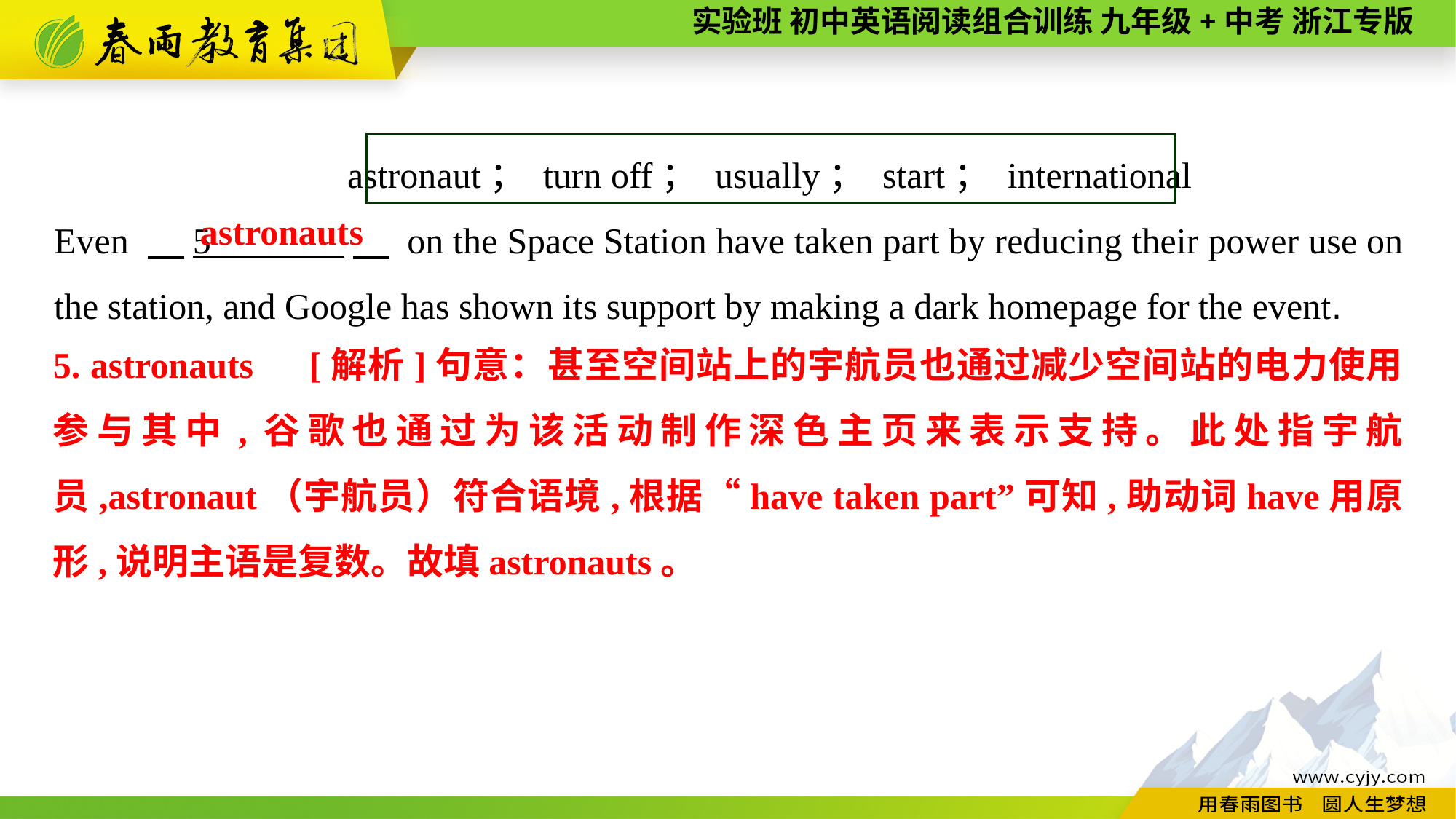

astronaut； turn off； usually； start； international
Even 　5              　 on the Space Station have taken part by reducing their power use on the station, and Google has shown its support by making a dark homepage for the event.

 astronauts
5. astronauts　[解析]句意：甚至空间站上的宇航员也通过减少空间站的电力使用参与其中,谷歌也通过为该活动制作深色主页来表示支持。此处指宇航员,astronaut（宇航员）符合语境,根据“have taken part”可知,助动词have用原形,说明主语是复数。故填astronauts。